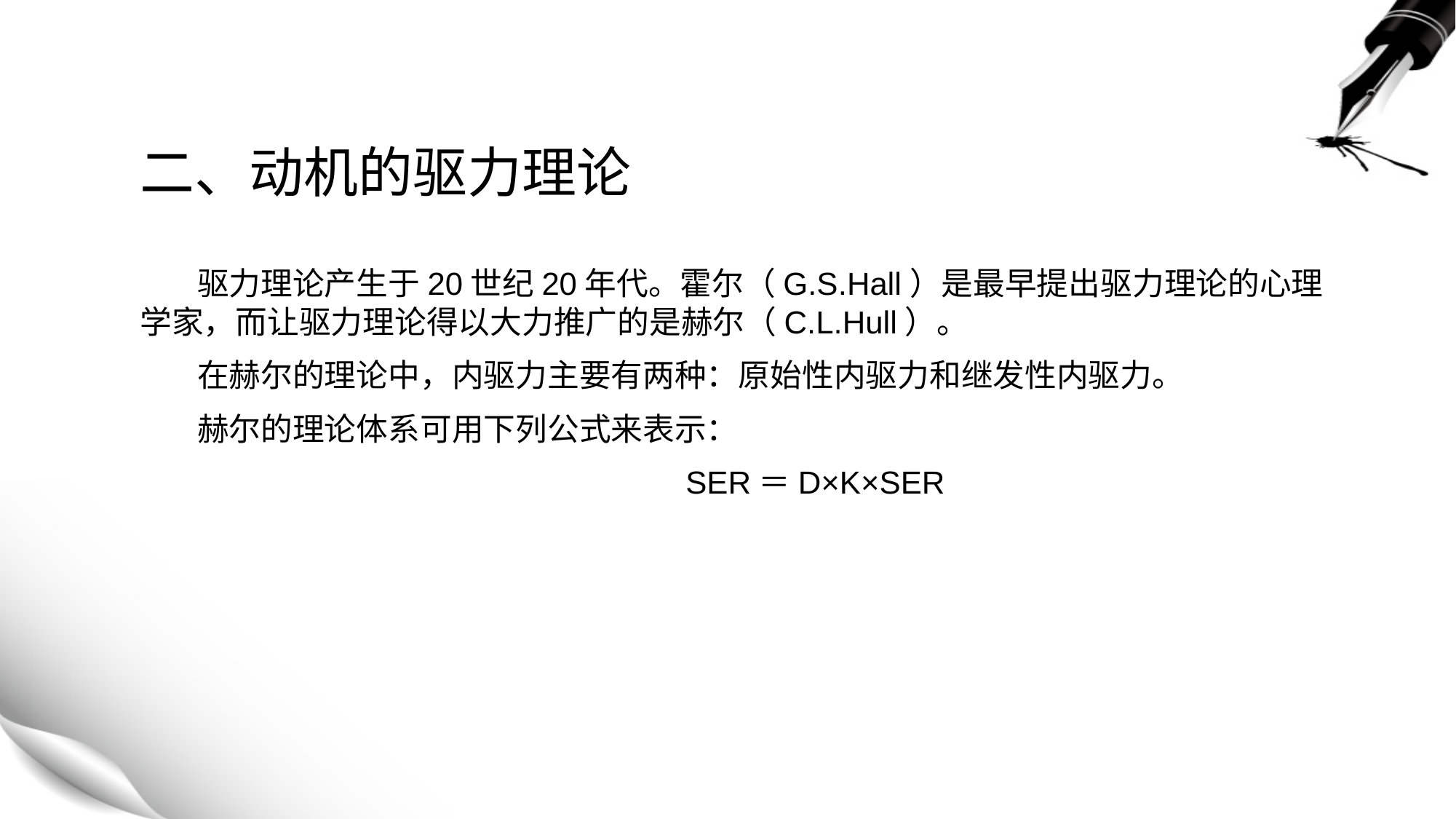

# 二、动机的驱力理论
       驱力理论产生于20世纪20年代。霍尔（G.S.Hall）是最早提出驱力理论的心理学家，而让驱力理论得以大力推广的是赫尔（C.L.Hull）。
       在赫尔的理论中，内驱力主要有两种：原始性内驱力和继发性内驱力。
       赫尔的理论体系可用下列公式来表示：
					SER＝D×K×SER